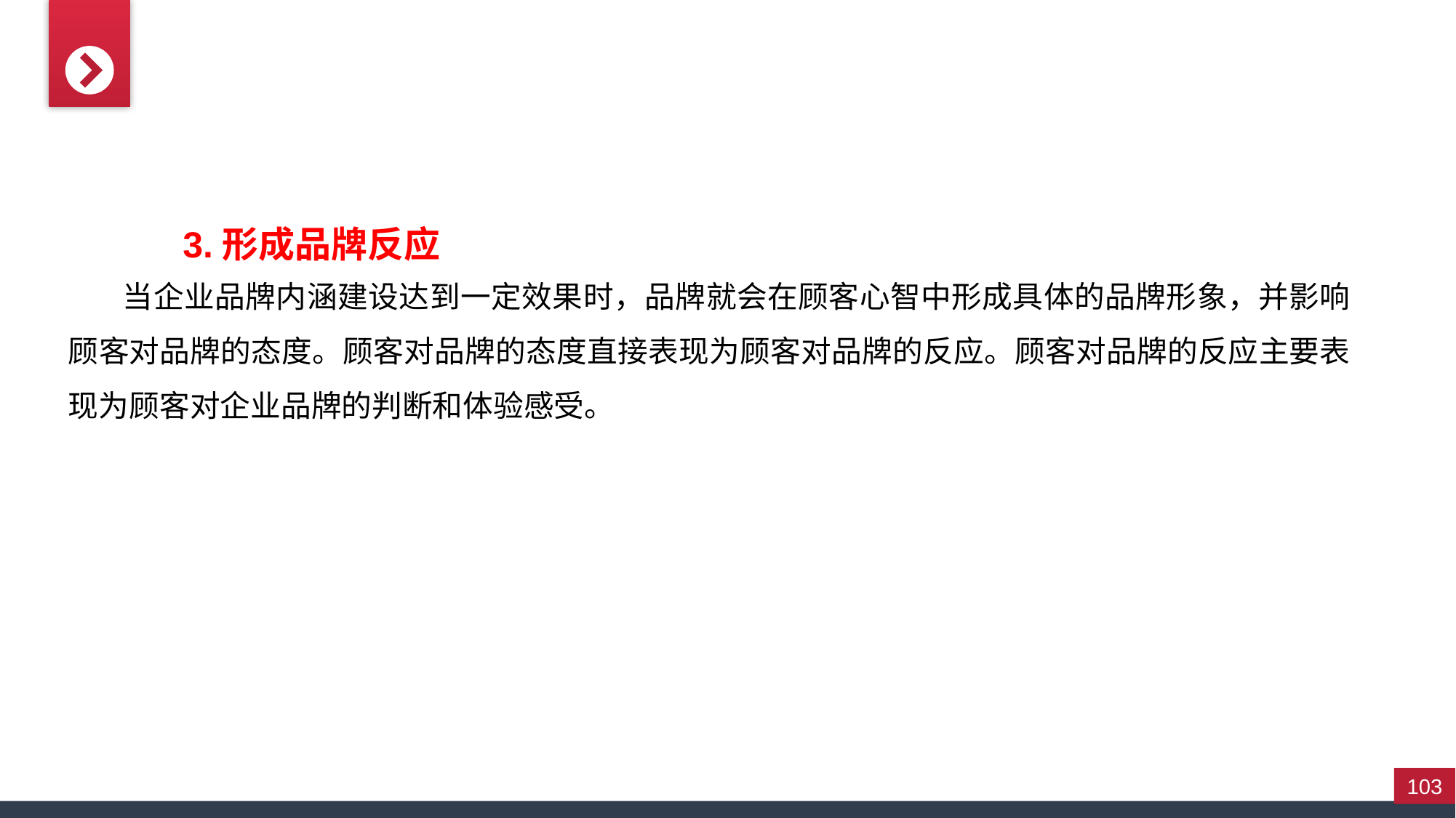

3.形成品牌反应
当企业品牌内涵建设达到一定效果时，品牌就会在顾客心智中形成具体的品牌形象，并影响顾客对品牌的态度。顾客对品牌的态度直接表现为顾客对品牌的反应。顾客对品牌的反应主要表现为顾客对企业品牌的判断和体验感受。